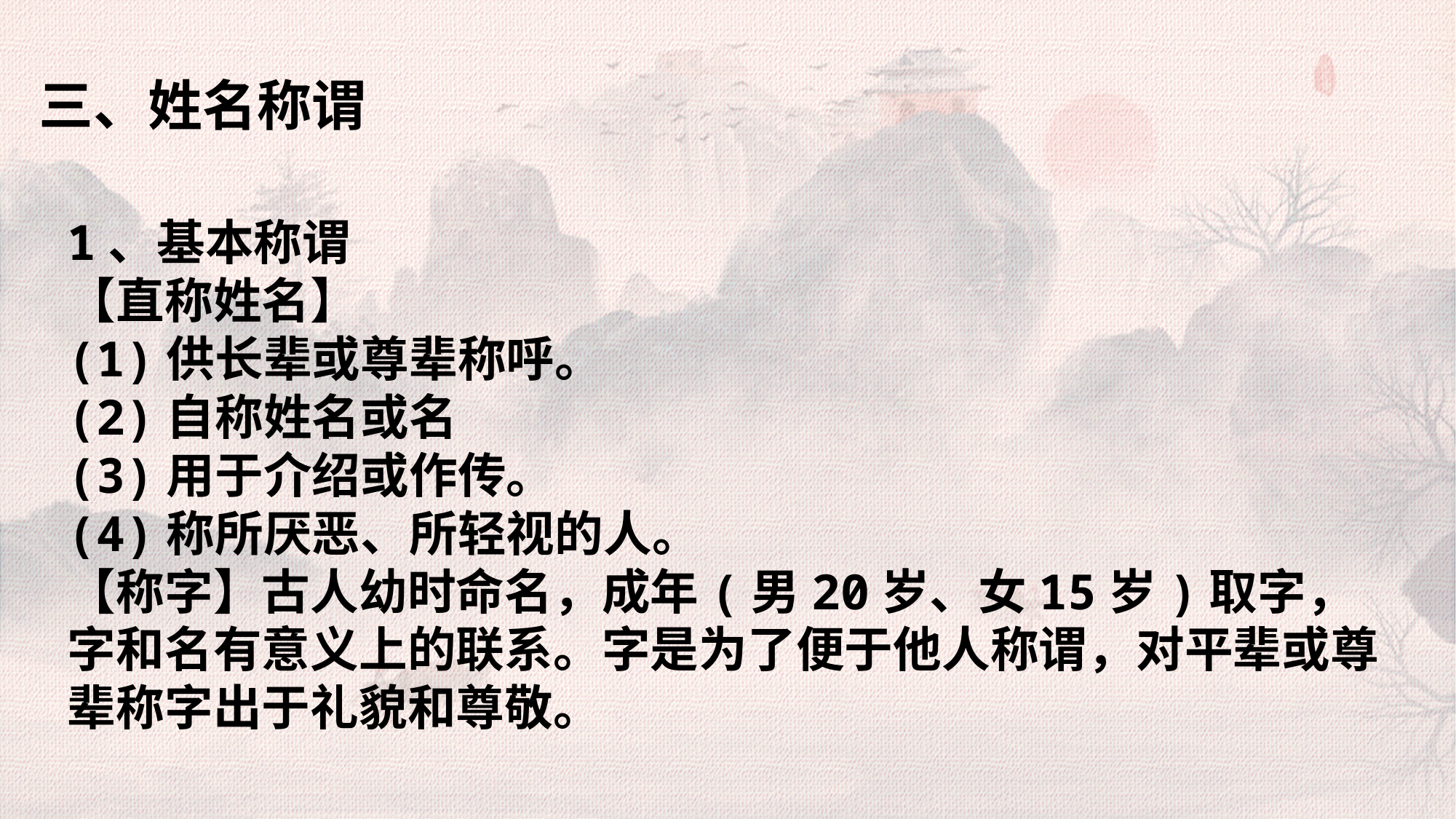

三、姓名称谓
1、基本称谓
【直称姓名】
(1)供长辈或尊辈称呼。
(2)自称姓名或名
(3)用于介绍或作传。
(4)称所厌恶、所轻视的人。
【称字】古人幼时命名，成年(男20岁、女15岁)取字，字和名有意义上的联系。字是为了便于他人称谓，对平辈或尊辈称字出于礼貌和尊敬。